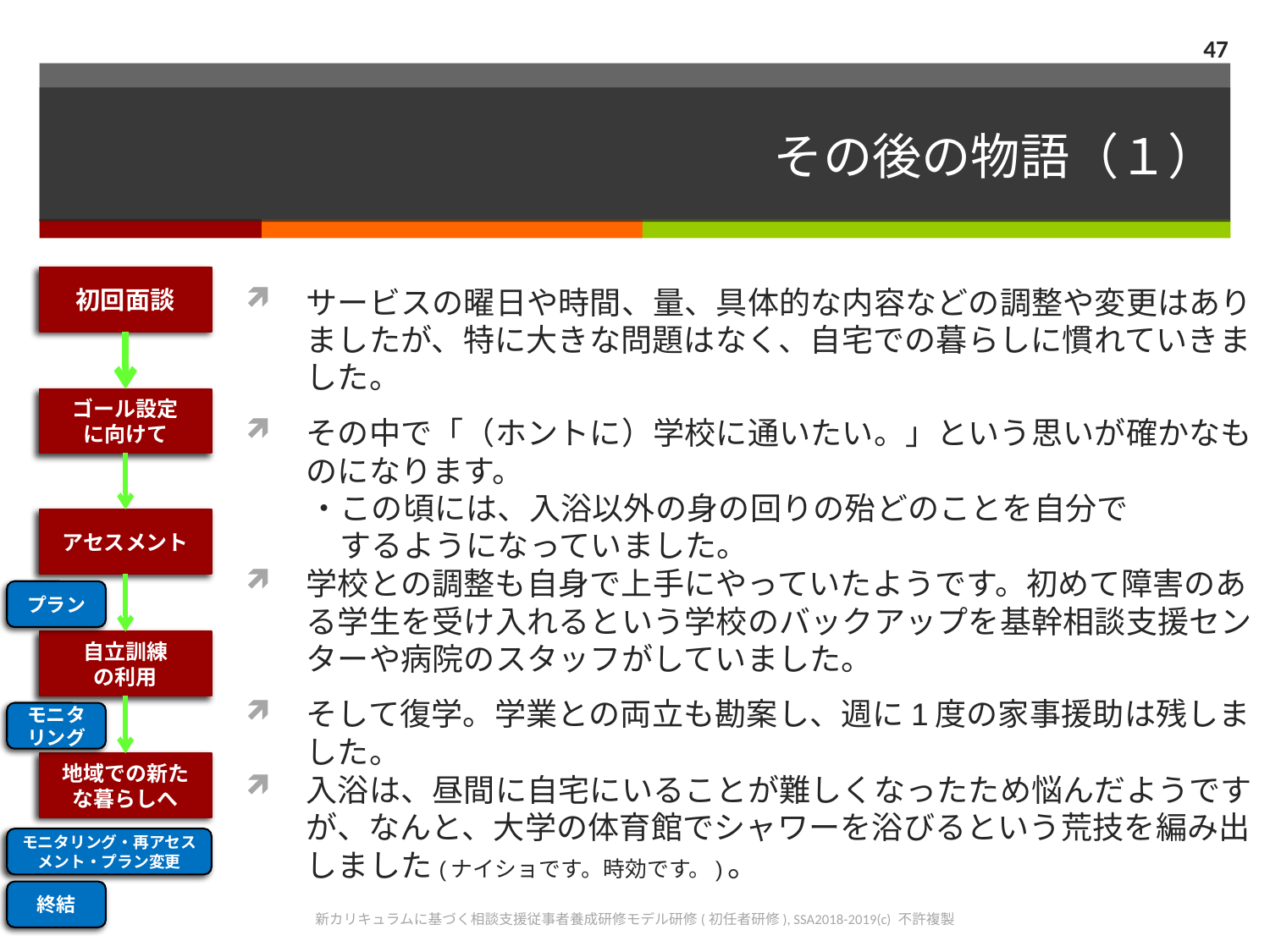

47
# その後の物語（１）
初回面談
サービスの曜日や時間、量、具体的な内容などの調整や変更はありましたが、特に大きな問題はなく、自宅での暮らしに慣れていきました。

その中で「（ホントに）学校に通いたい。」という思いが確かなものになります。
　　・この頃には、入浴以外の身の回りの殆どのことを自分で
　　　するようになっていました。
学校との調整も自身で上手にやっていたようです。初めて障害のある学生を受け入れるという学校のバックアップを基幹相談支援センターや病院のスタッフがしていました。

そして復学。学業との両立も勘案し、週に1度の家事援助は残しました。
入浴は、昼間に自宅にいることが難しくなったため悩んだようですが、なんと、大学の体育館でシャワーを浴びるという荒技を編み出しました(ナイショです。時効です。)。

ゴール設定
に向けて
アセスメント
プラン
自立訓練
の利用
モニタリング
地域での新たな暮らしへ
モニタリング・再アセスメント・プラン変更
終結
新カリキュラムに基づく相談支援従事者養成研修モデル研修(初任者研修), SSA2018-2019(c) 不許複製